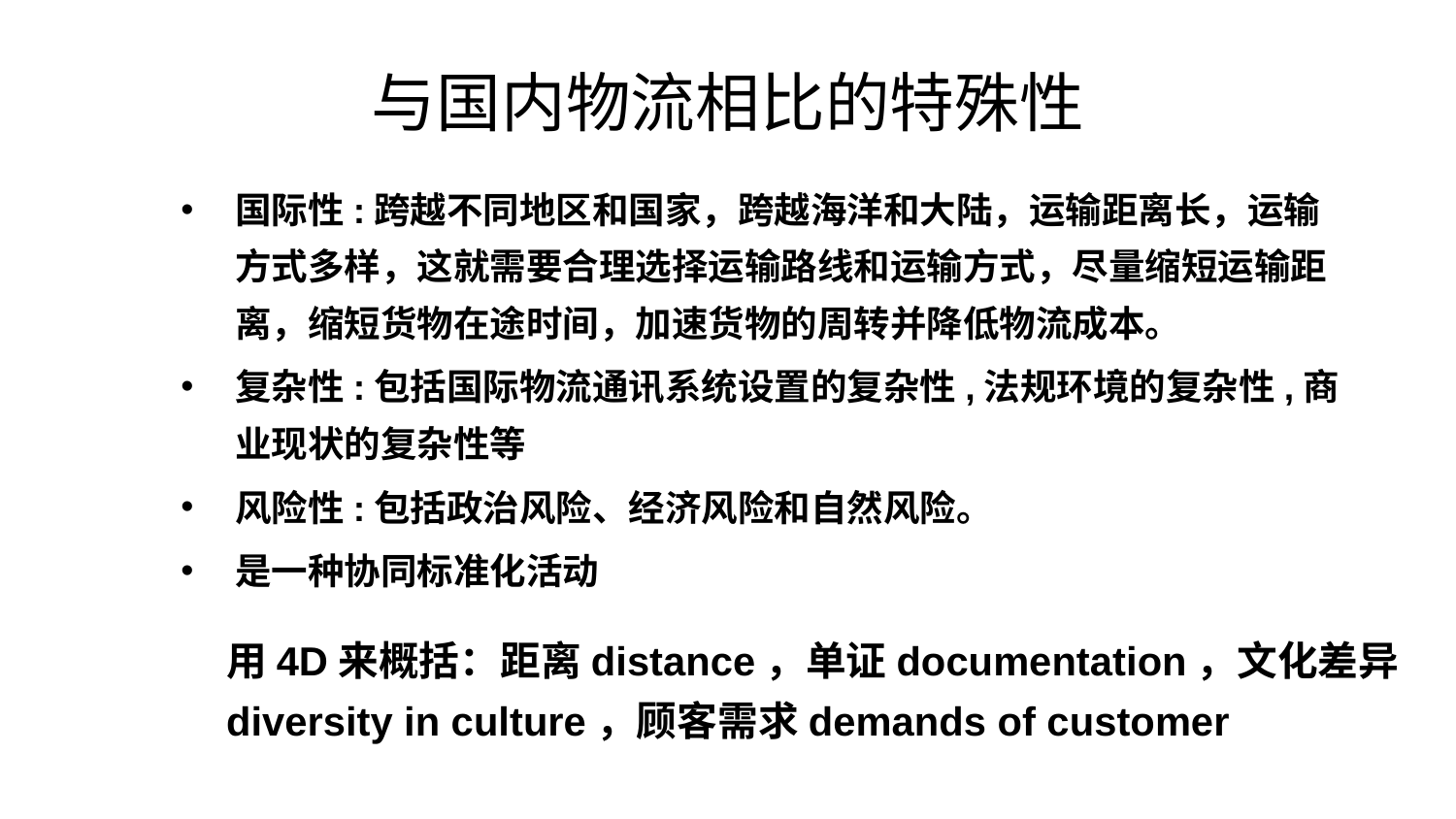

# 与国内物流相比的特殊性
国际性:跨越不同地区和国家，跨越海洋和大陆，运输距离长，运输方式多样，这就需要合理选择运输路线和运输方式，尽量缩短运输距离，缩短货物在途时间，加速货物的周转并降低物流成本。
复杂性:包括国际物流通讯系统设置的复杂性,法规环境的复杂性,商业现状的复杂性等
风险性:包括政治风险、经济风险和自然风险。
是一种协同标准化活动
用4D来概括：距离distance，单证documentation，文化差异diversity in culture，顾客需求demands of customer